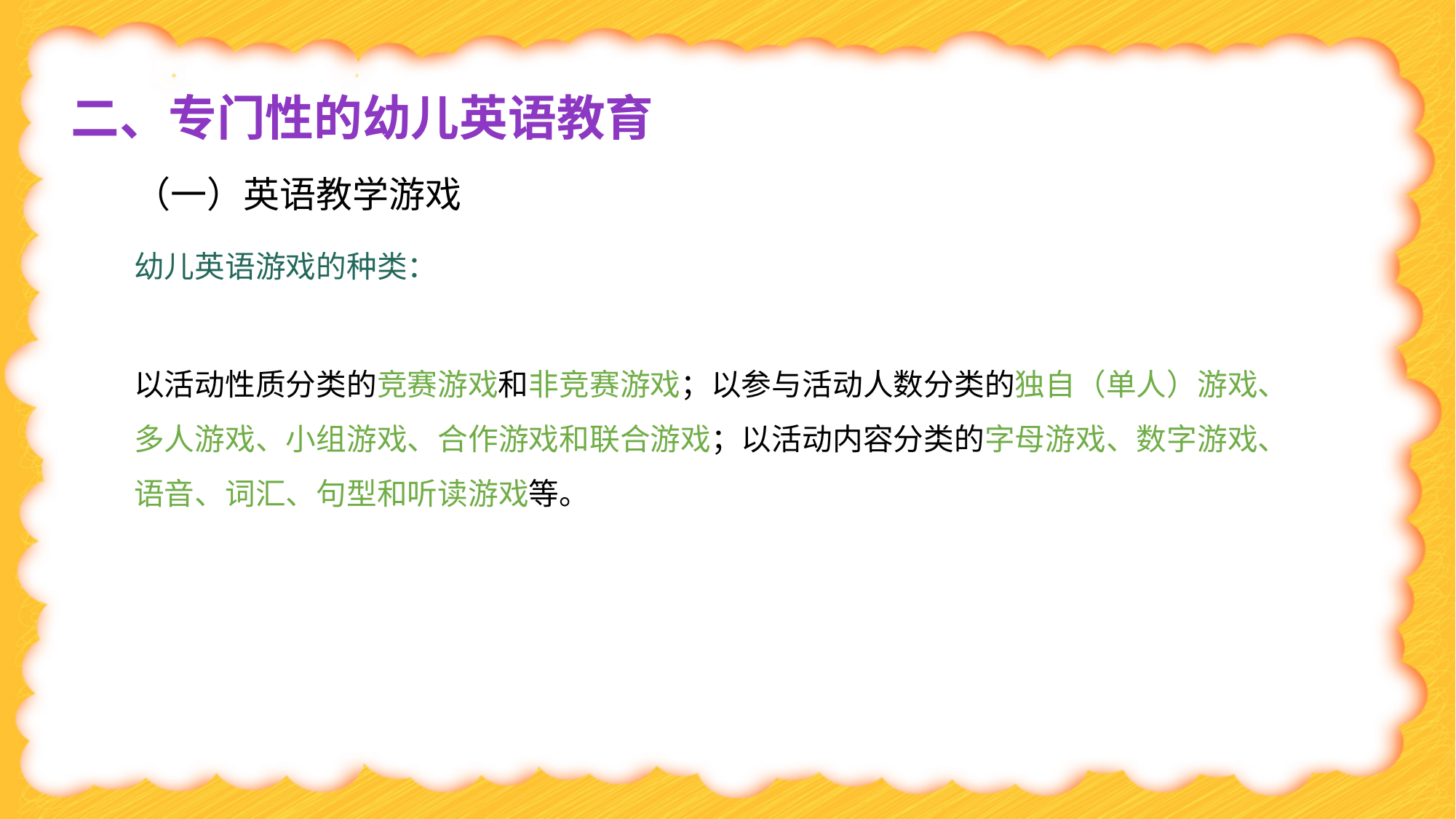

二、专门性的幼儿英语教育

（一）英语教学游戏
幼儿英语游戏的种类：
以活动性质分类的竞赛游戏和非竞赛游戏；以参与活动人数分类的独自（单人）游戏、多人游戏、小组游戏、合作游戏和联合游戏；以活动内容分类的字母游戏、数字游戏、语音、词汇、句型和听读游戏等。